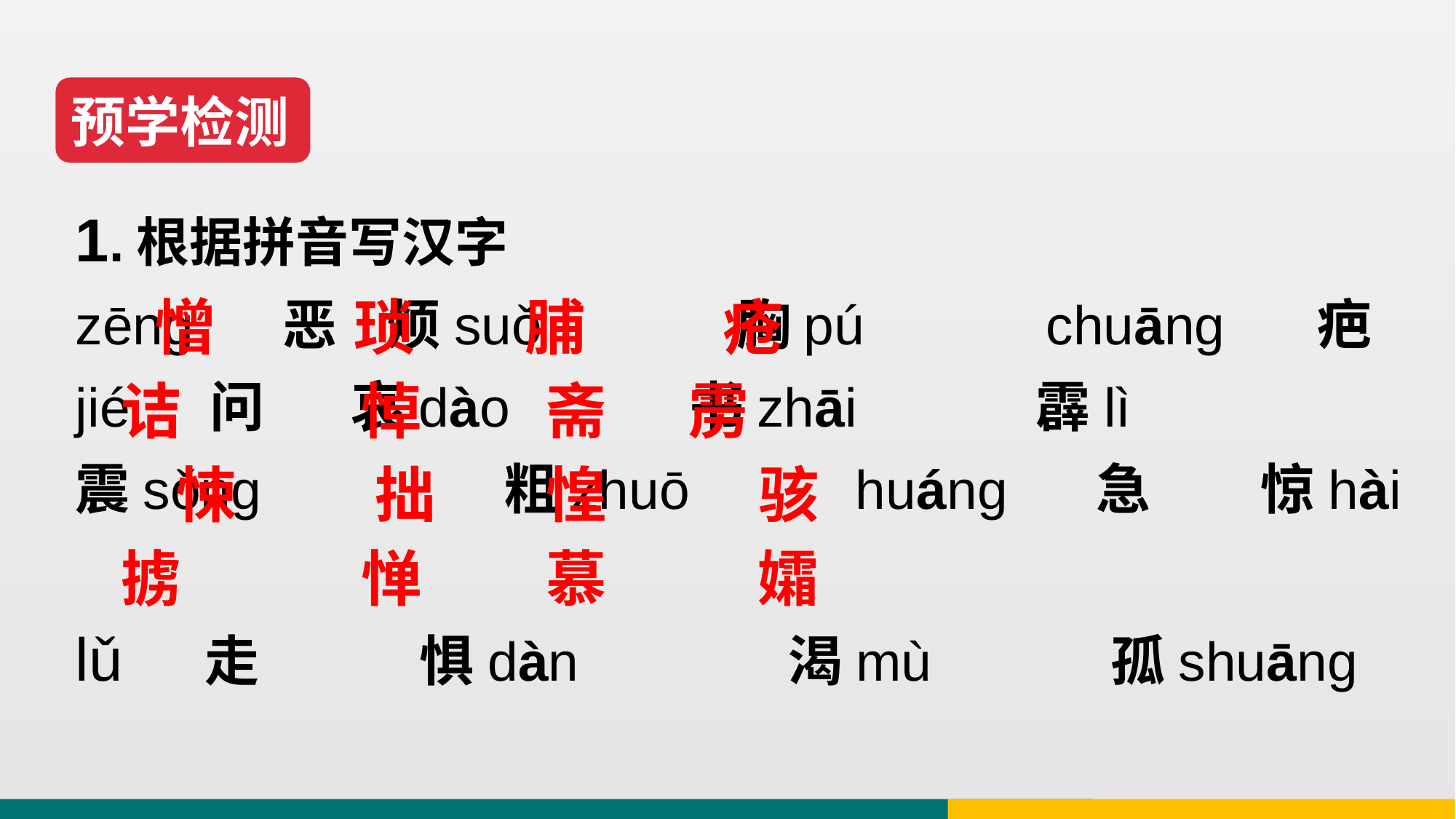

预学检测
1.根据拼音写汉字
zēng     恶    烦suǒ            胸pú            chuāng　  疤
jié　 问       哀dào           书zhāi           霹lì
震sǒng       粗zhuō           huáng     急         惊hài
lǔ    走             惧dàn             渴mù           孤shuāng

    憎          琐        脯          疮
 诘             悼         斋      雳
     悚          拙        惶           骇
 掳             惮         慕           孀